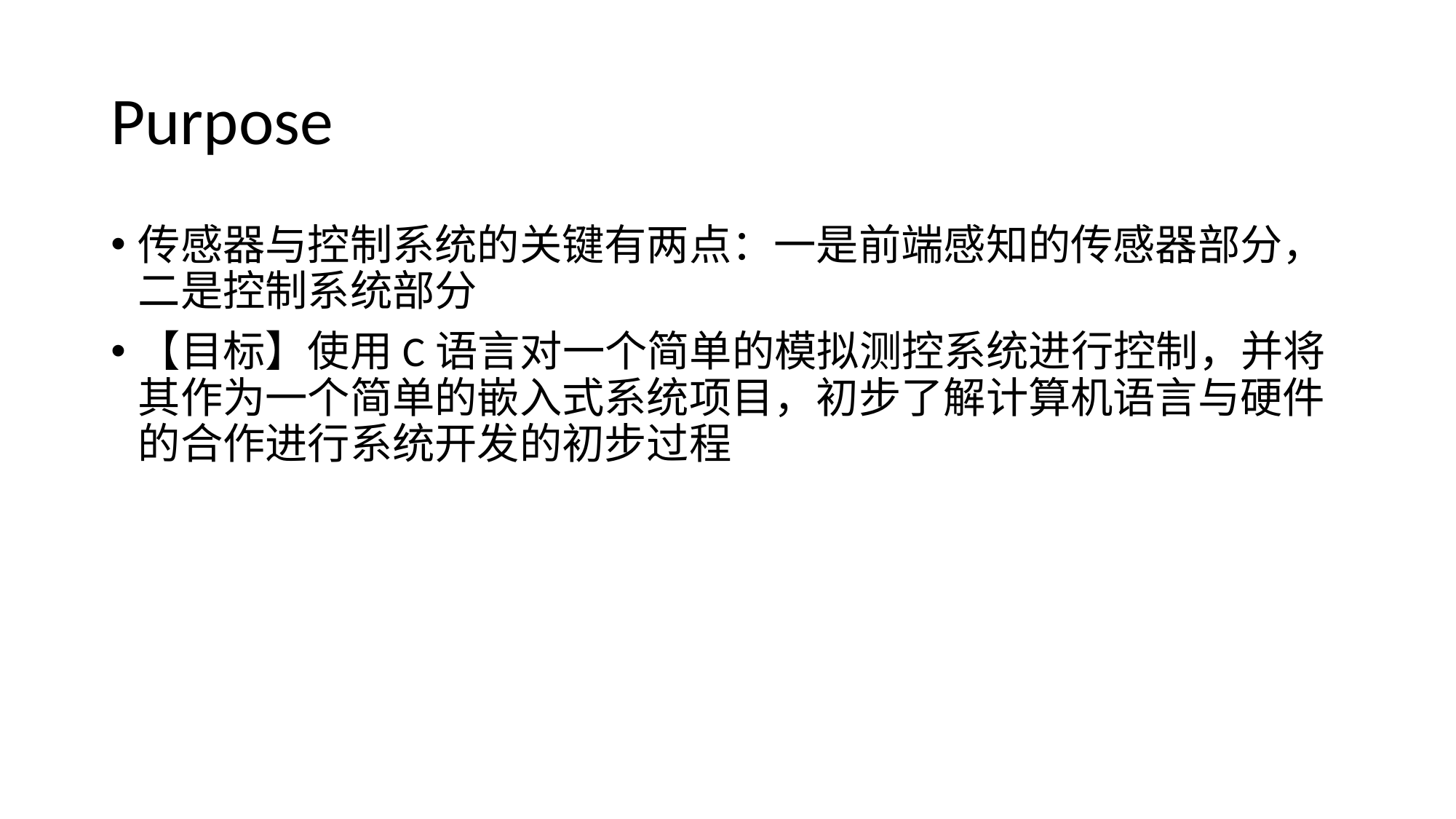

# Purpose
传感器与控制系统的关键有两点：一是前端感知的传感器部分，二是控制系统部分
【目标】使用C语言对一个简单的模拟测控系统进行控制，并将其作为一个简单的嵌入式系统项目，初步了解计算机语言与硬件的合作进行系统开发的初步过程